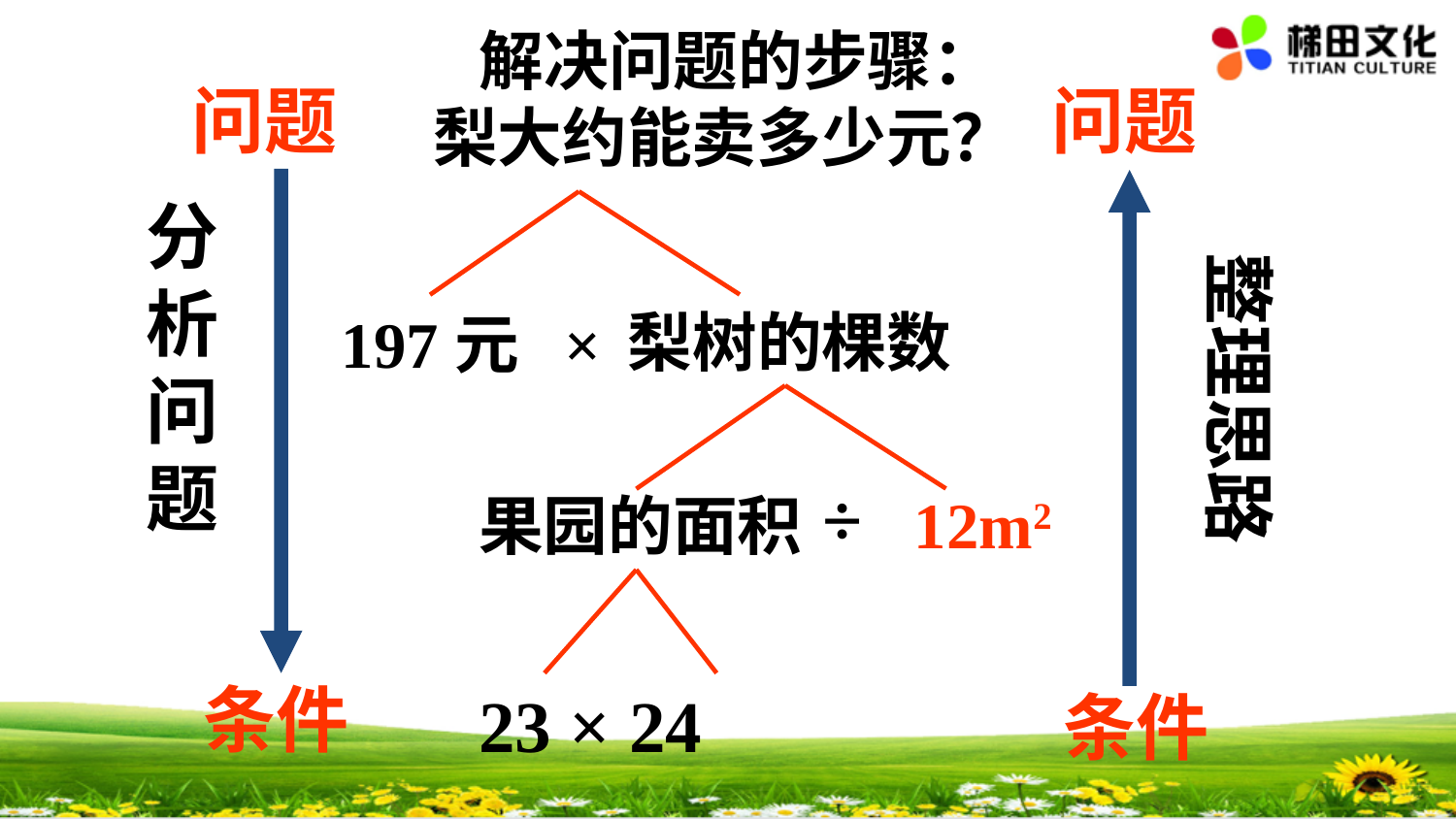

解决问题的步骤：
问题
问题
梨大约能卖多少元？

分析问题

整理思路
梨树的棵数
197元  ×

÷
12m2
果园的面积

条件
23 × 24
条件